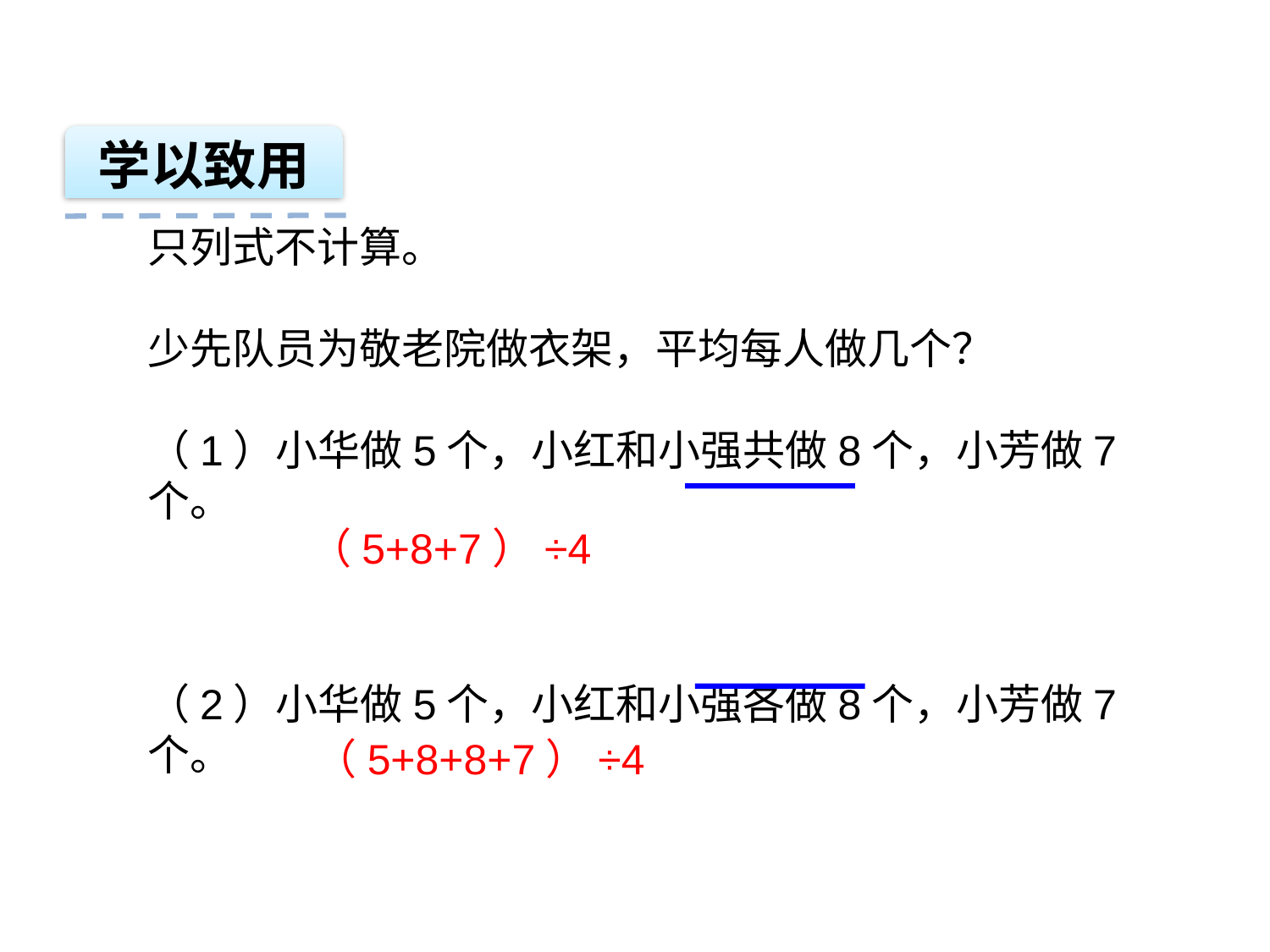

学以致用
只列式不计算。

少先队员为敬老院做衣架，平均每人做几个？

（1）小华做5个，小红和小强共做8个，小芳做7个。

（2）小华做5个，小红和小强各做8个，小芳做7个。

（5+8+7）÷4

（5+8+8+7）÷4